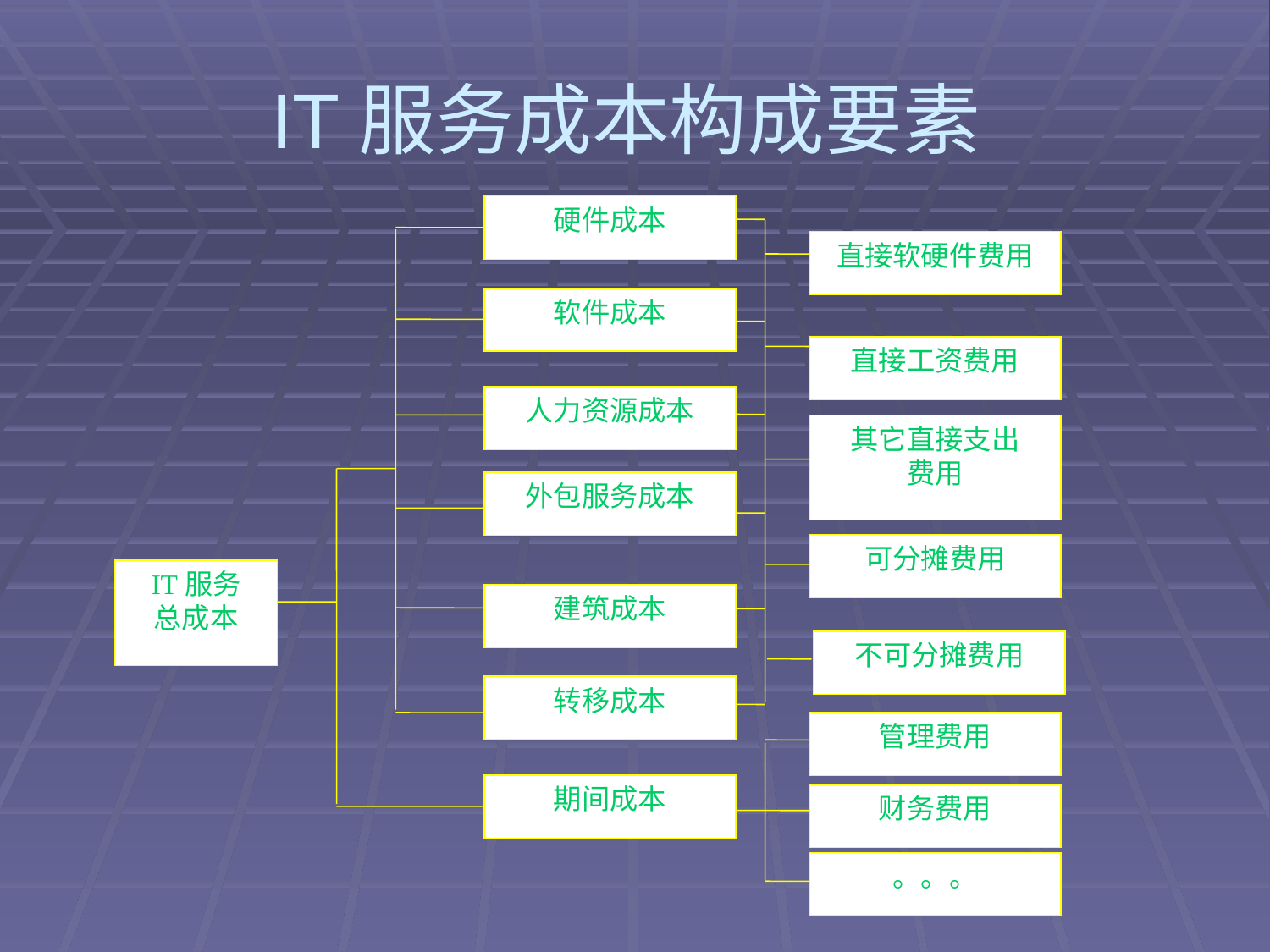

# IT服务成本构成要素
硬件成本

直接软硬件费用

软件成本

直接工资费用

人力资源成本

其它直接支出
费用

外包服务成本

可分摊费用
IT服务
总成本

建筑成本

不可分摊费用

转移成本

管理费用

期间成本
财务费用

。。。